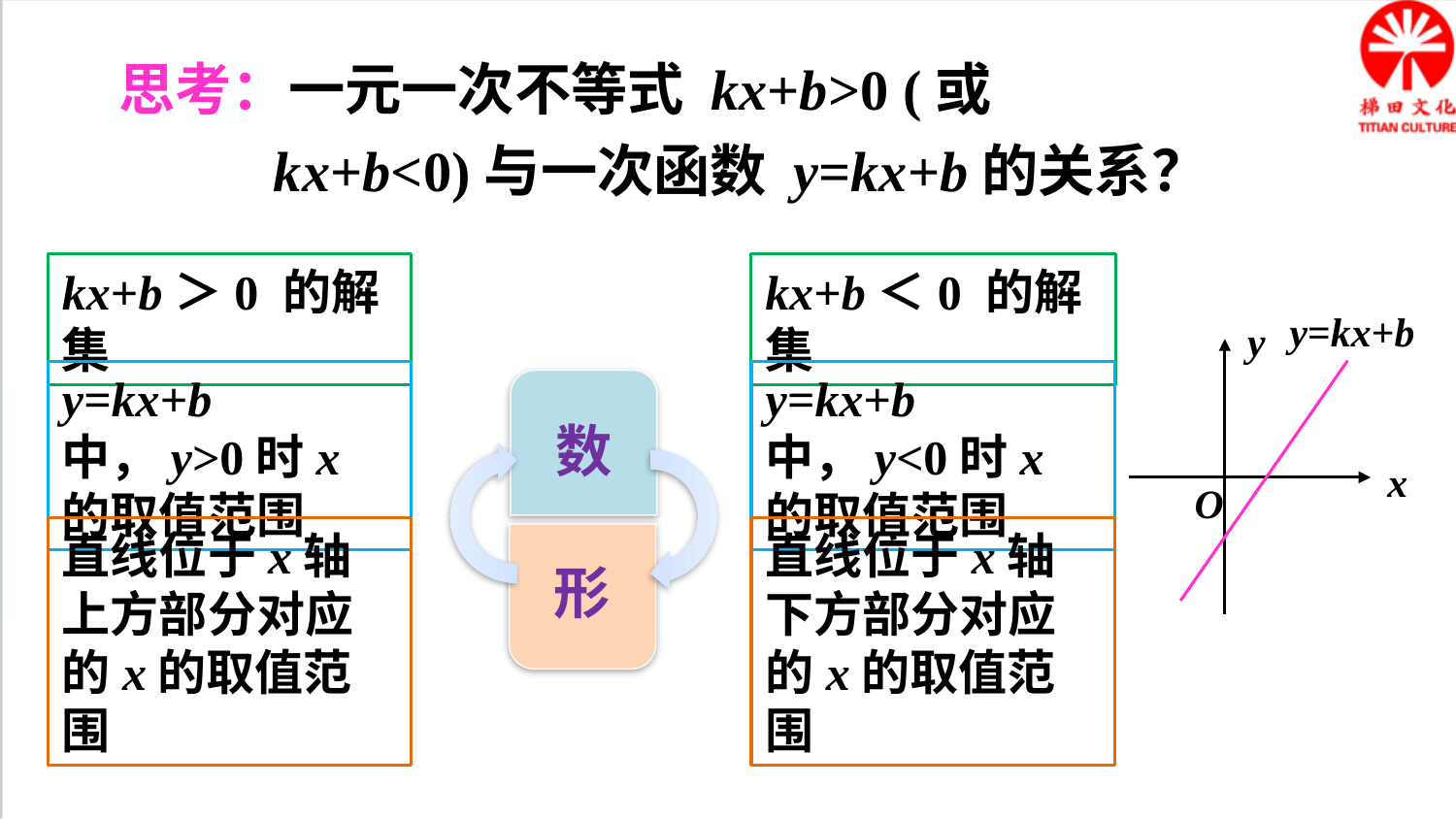

思考：一元一次不等式 kx+b>0 (或kx+b<0)与一次函数 y=kx+b的关系？
kx+b＞0 的解集
kx+b＜0 的解集
y=kx+b
y
x
O
y=kx+b中，y>0时x的取值范围
y=kx+b中，y<0时x的取值范围

数

直线位于x轴上方部分对应的x的取值范围
直线位于x轴下方部分对应的x的取值范围

形